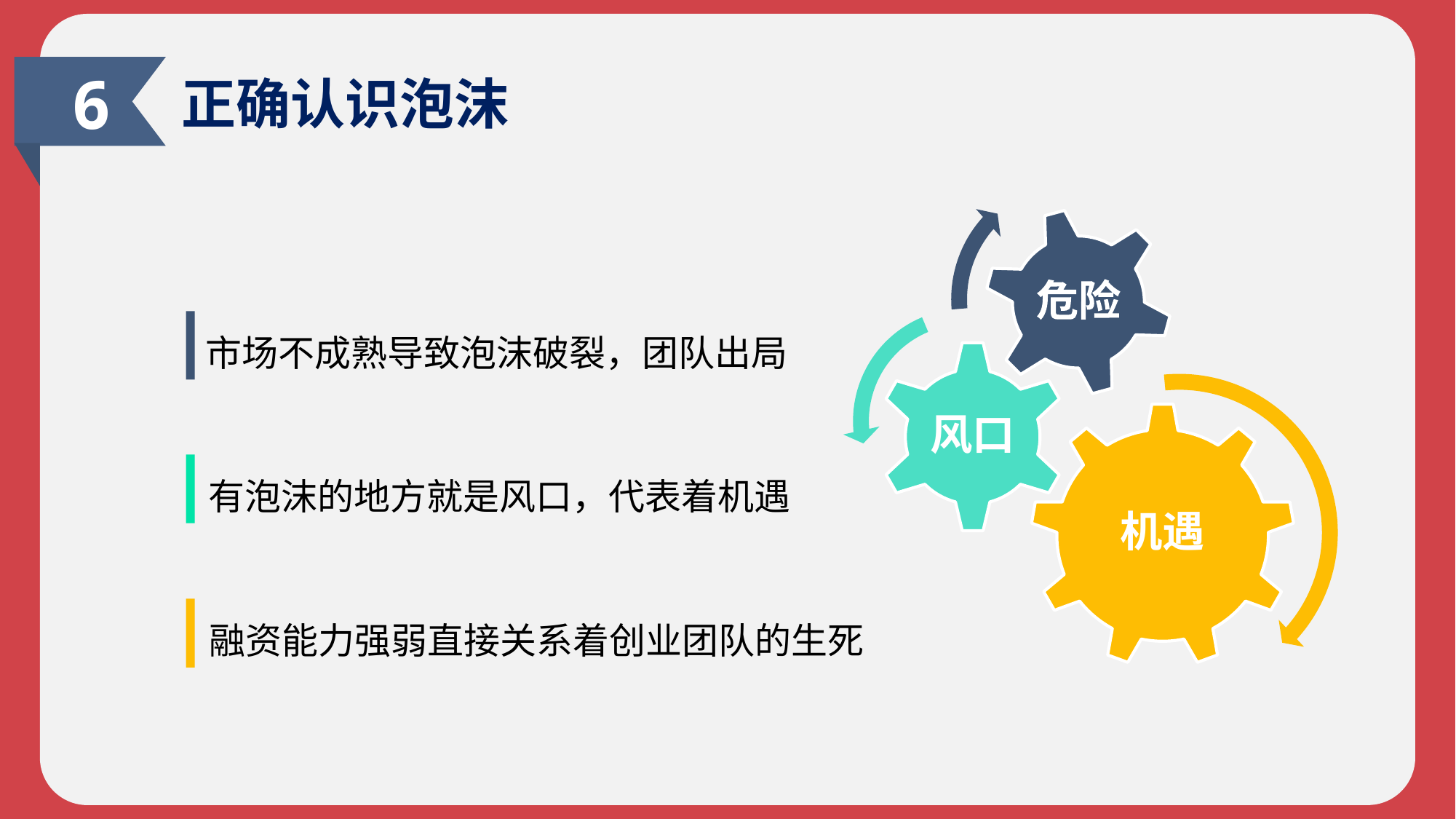

机遇
风口
危险
6
正确认识泡沫

市场不成熟导致泡沫破裂，团队出局

有泡沫的地方就是风口，代表着机遇

融资能力强弱直接关系着创业团队的生死